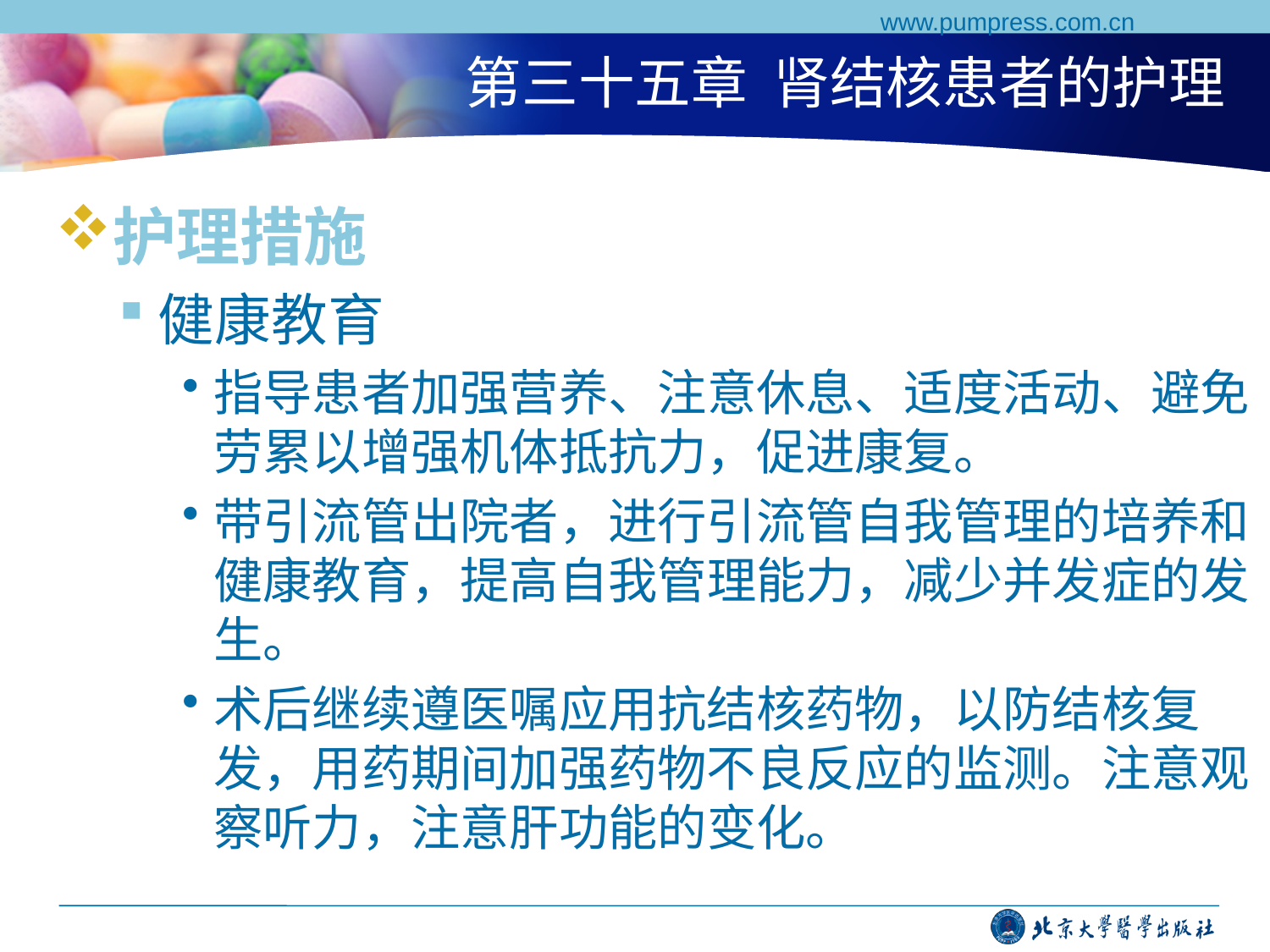

www.pumpress.com.cn
# 第三十五章  肾结核患者的护理
护理措施
健康教育
指导患者加强营养、注意休息、适度活动、避免劳累以增强机体抵抗力，促进康复。
带引流管出院者，进行引流管自我管理的培养和健康教育，提高自我管理能力，减少并发症的发生。
术后继续遵医嘱应用抗结核药物，以防结核复发，用药期间加强药物不良反应的监测。注意观察听力，注意肝功能的变化。